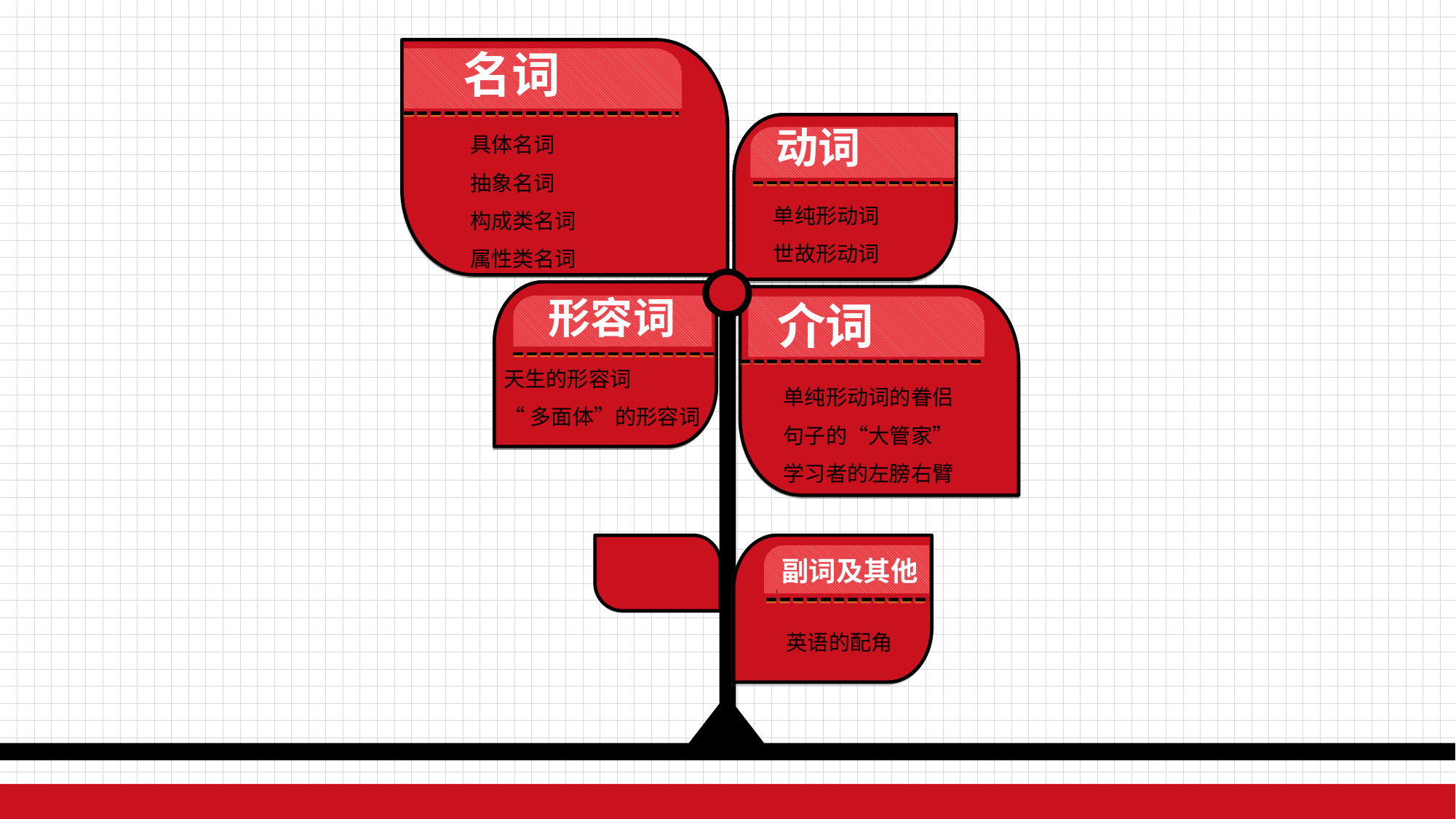

名词
具体名词
抽象名词
构成类名词
属性类名词

动词

单纯形动词
世故形动词

形容词

介词
天生的形容词
“多面体”的形容词

单纯形动词的眷侣
句子的“大管家”
学习者的左膀右臂

副词及其他
英语的配角